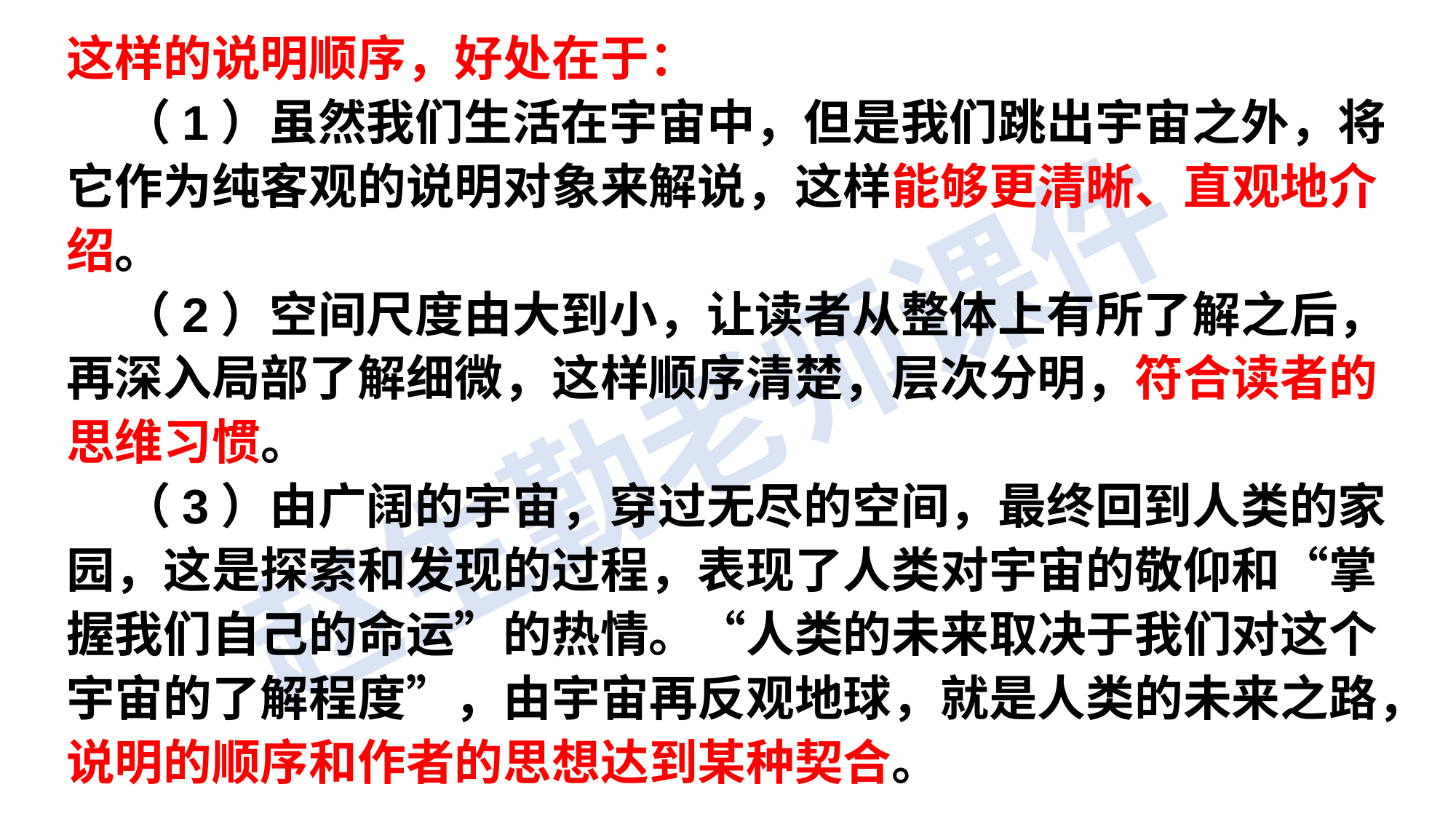

这样的说明顺序，好处在于：
    （1）虽然我们生活在宇宙中，但是我们跳出宇宙之外，将它作为纯客观的说明对象来解说，这样能够更清晰、直观地介绍。
    （2）空间尺度由大到小，让读者从整体上有所了解之后，再深入局部了解细微，这样顺序清楚，层次分明，符合读者的思维习惯。
    （3）由广阔的宇宙，穿过无尽的空间，最终回到人类的家园，这是探索和发现的过程，表现了人类对宇宙的敬仰和“掌握我们自己的命运”的热情。“人类的未来取决于我们对这个宇宙的了解程度”，由宇宙再反观地球，就是人类的未来之路，说明的顺序和作者的思想达到某种契合。